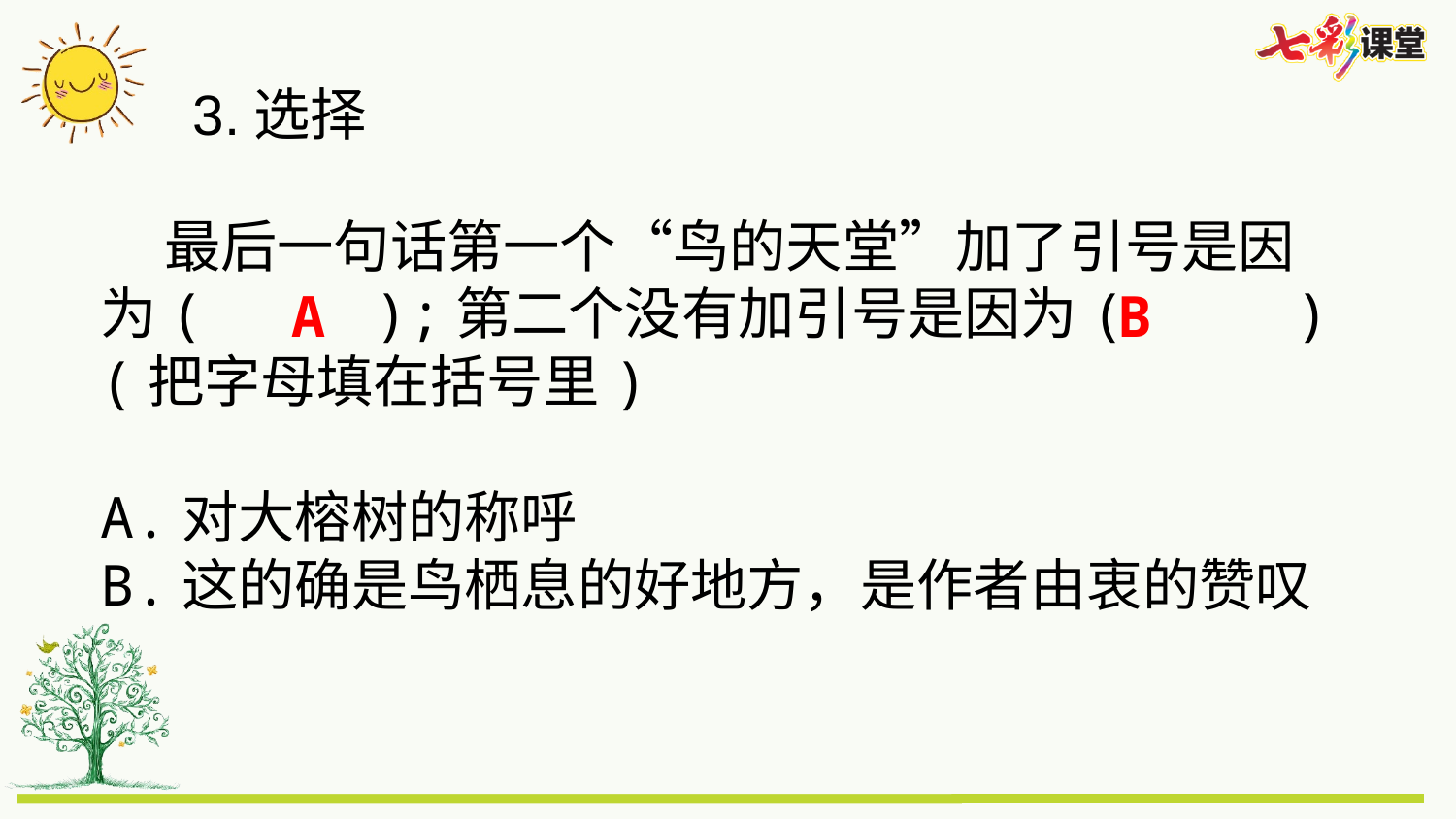

3.选择
    最后一句话第一个“鸟的天堂”加了引号是因为(     );第二个没有加引号是因为(     )
(把字母填在括号里)

A.对大榕树的称呼
B.这的确是鸟栖息的好地方，是作者由衷的赞叹
A
B